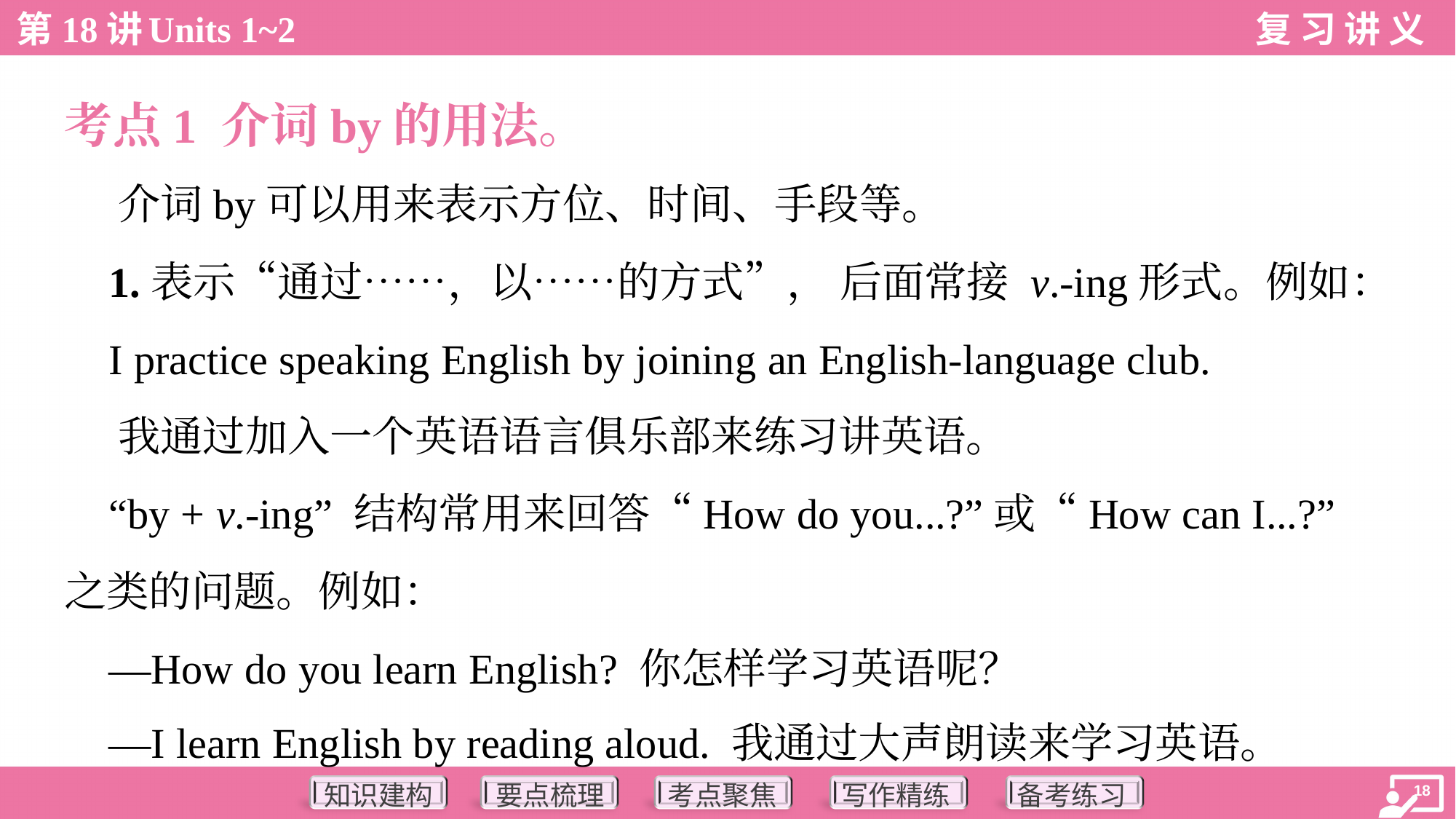

考点1 介词by的用法。
    介词by可以用来表示方位、时间、手段等。
    1.表示“通过……，以……的方式”， 后面常接 v.-ing形式。例如：
    I practice speaking English by joining an English-language club.
    我通过加入一个英语语言俱乐部来练习讲英语。
    “by + v.-ing” 结构常用来回答“How do you...?”或“How can I...?”
之类的问题。例如：
    —How do you learn English? 你怎样学习英语呢？
    —I learn English by reading aloud. 我通过大声朗读来学习英语。